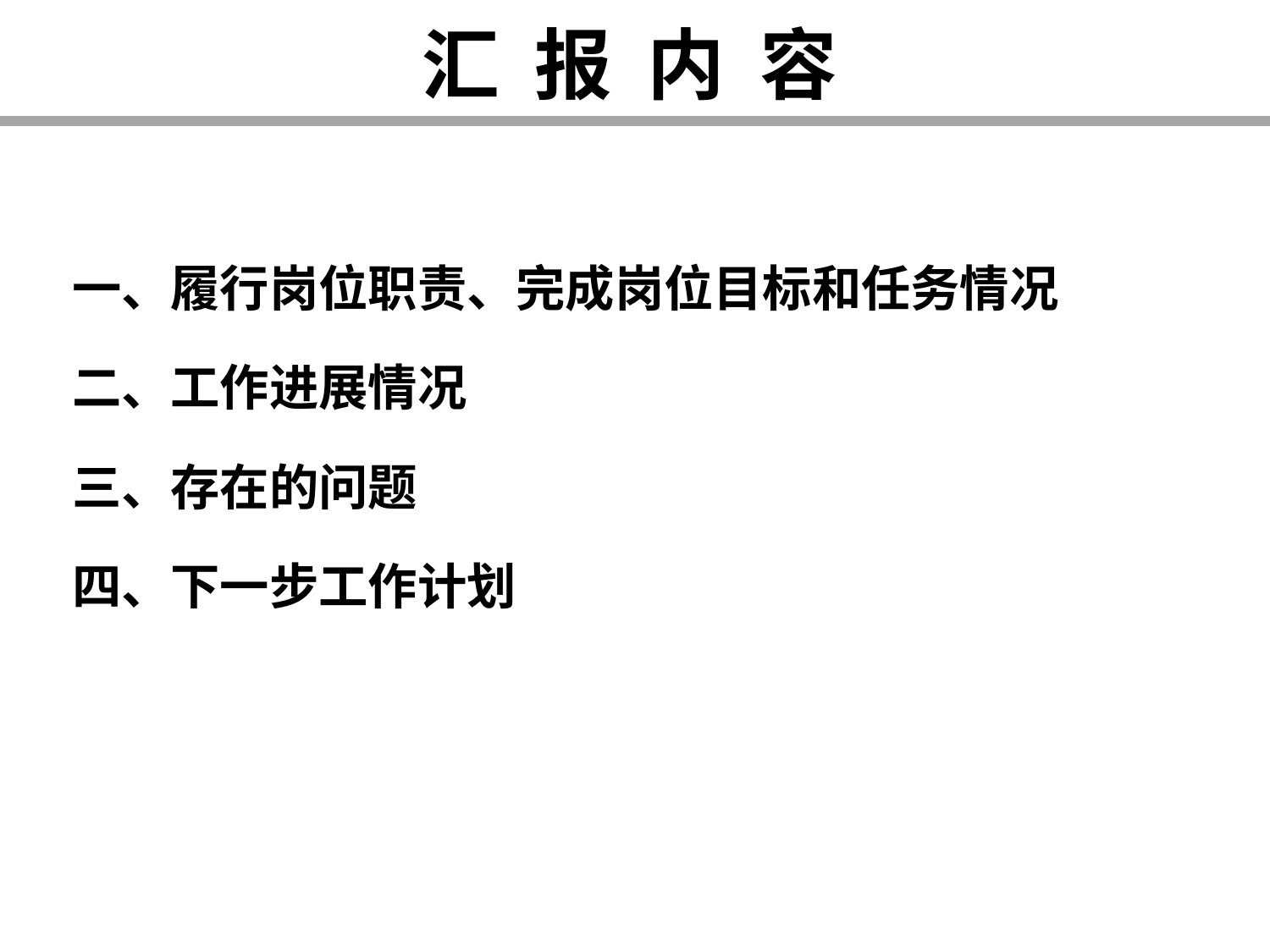

汇  报  内  容

一、履行岗位职责、完成岗位目标和任务情况
二、工作进展情况
三、存在的问题
四、下一步工作计划